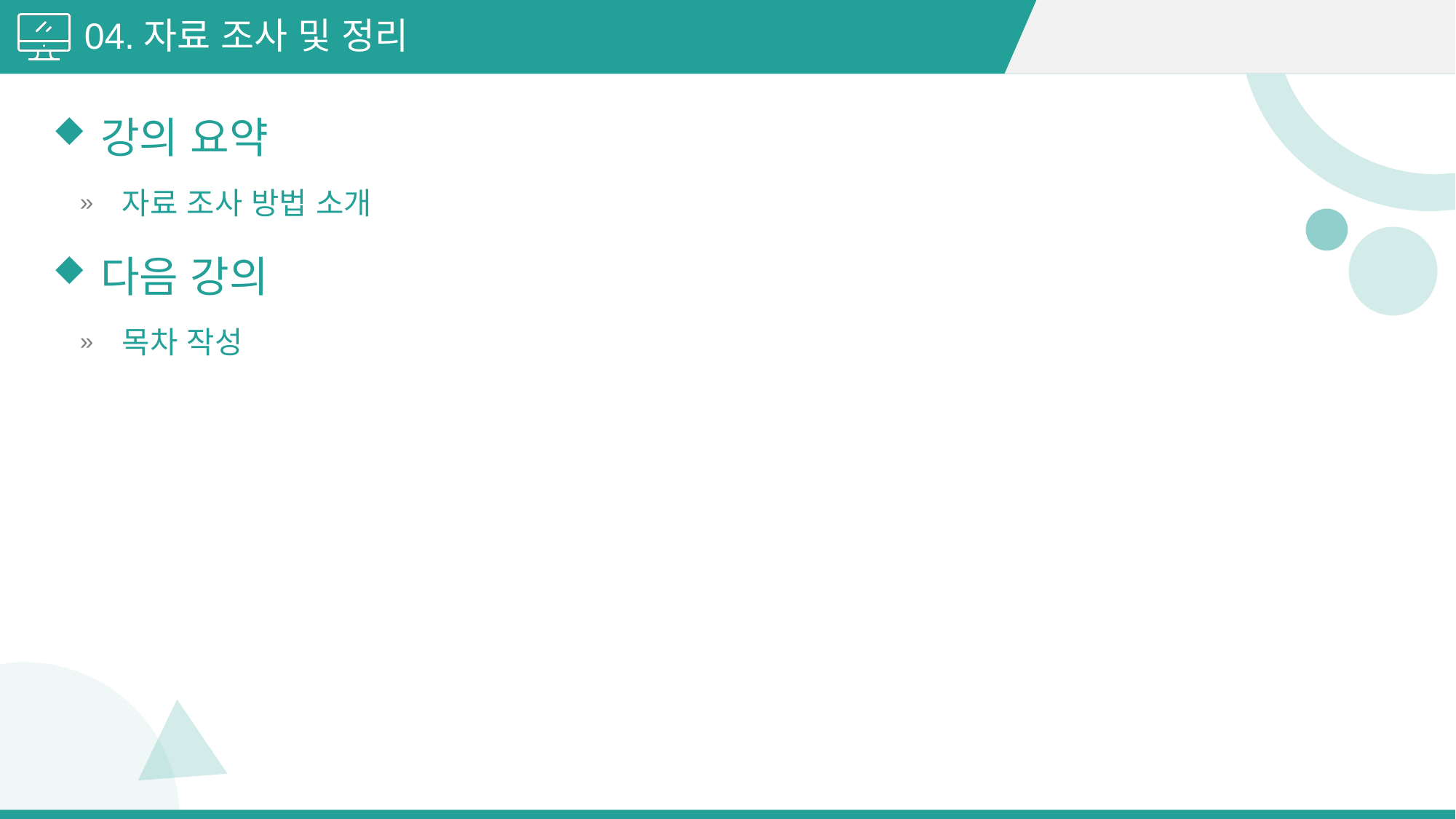

04.자료 조사 및 정리
강의 요약
자료 조사 방법 소개
다음 강의
목차 작성